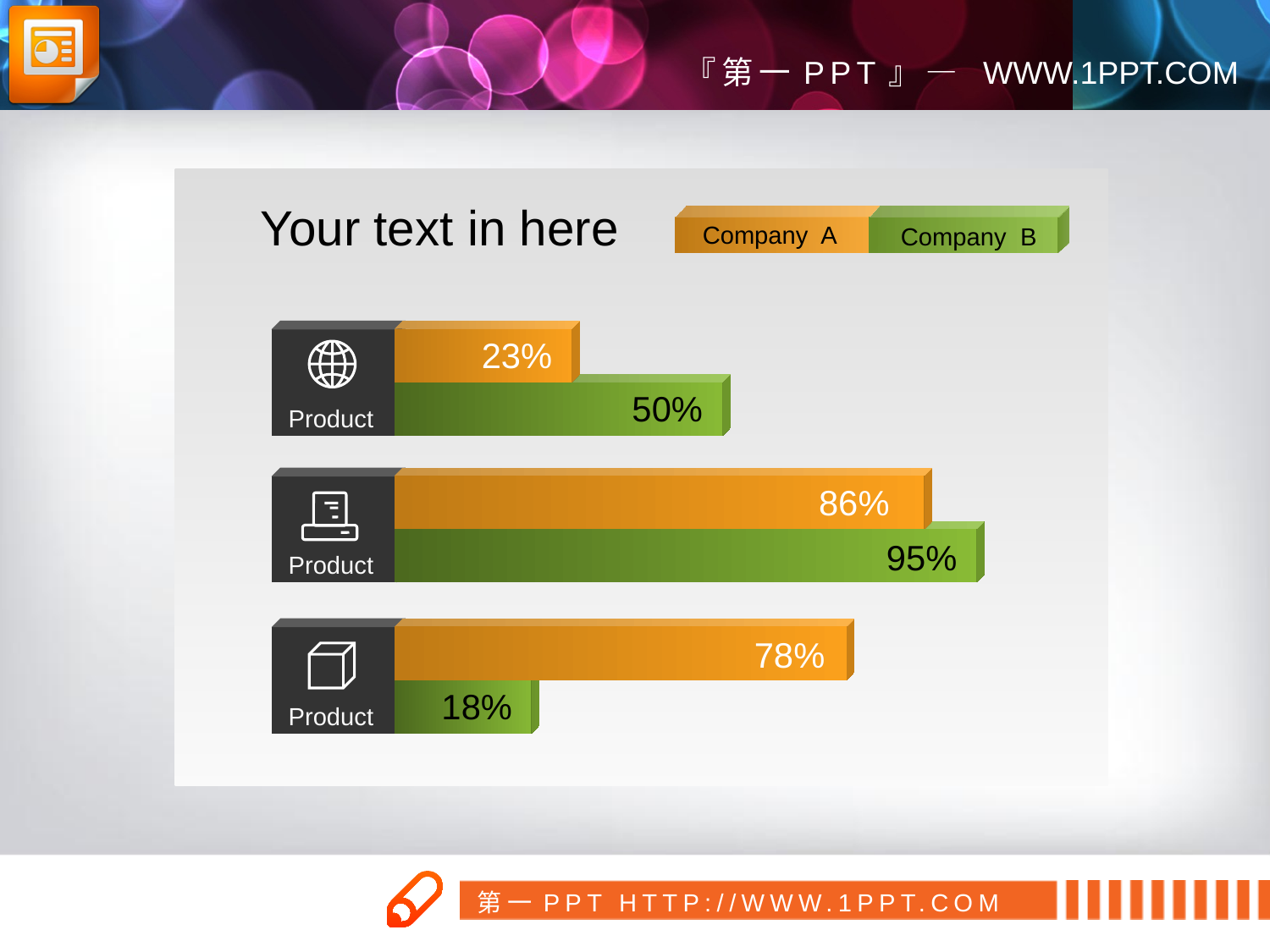

Your text in here

Company  A
Company  B

23%

50%
Product

86%

95%
Product

78%

18%
Product
第一PPT模板网
www.1ppt.com